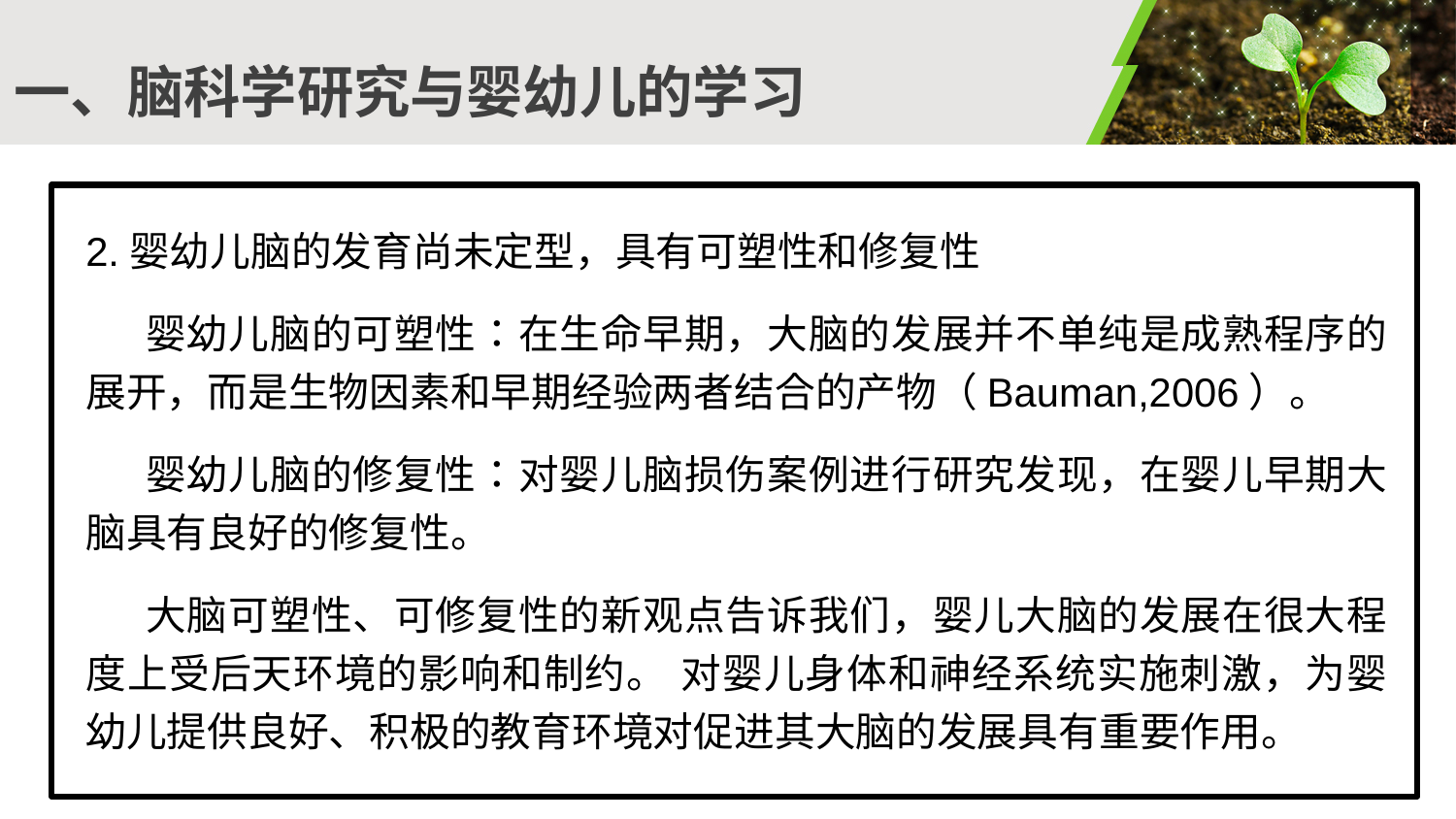

#
一、脑科学研究与婴幼儿的学习

2.婴幼儿脑的发育尚未定型，具有可塑性和修复性
    婴幼儿脑的可塑性：在生命早期，大脑的发展并不单纯是成熟程序的展开，而是生物因素和早期经验两者结合的产物（Bauman,2006）。
    婴幼儿脑的修复性：对婴儿脑损伤案例进行研究发现，在婴儿早期大脑具有良好的修复性。
    大脑可塑性、可修复性的新观点告诉我们，婴儿大脑的发展在很大程度上受后天环境的影响和制约。 对婴儿身体和神经系统实施刺激，为婴幼儿提供良好、积极的教育环境对促进其大脑的发展具有重要作用。